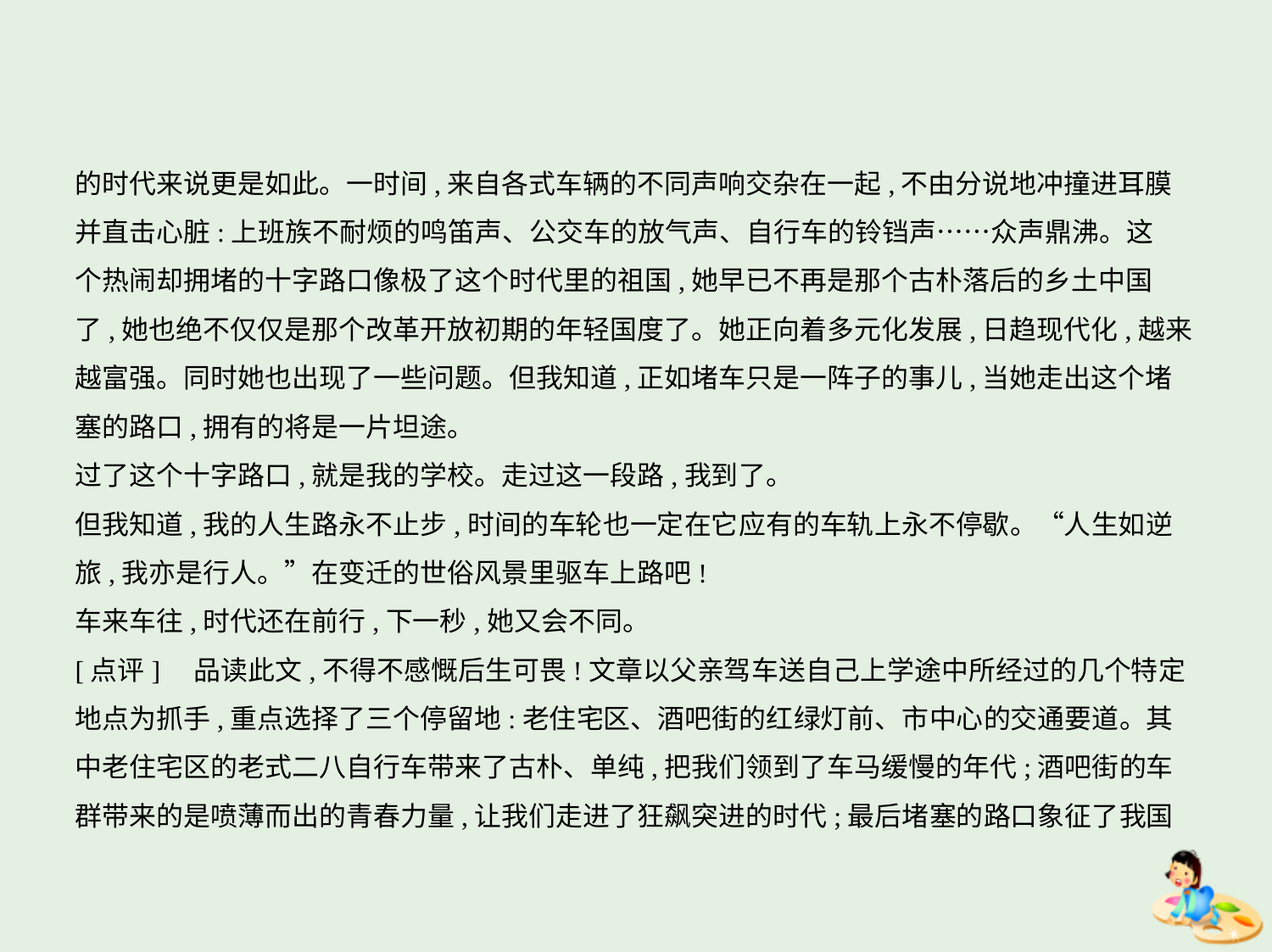

的时代来说更是如此。一时间,来自各式车辆的不同声响交杂在一起,不由分说地冲撞进耳膜
并直击心脏:上班族不耐烦的鸣笛声、公交车的放气声、自行车的铃铛声……众声鼎沸。这
个热闹却拥堵的十字路口像极了这个时代里的祖国,她早已不再是那个古朴落后的乡土中国
了,她也绝不仅仅是那个改革开放初期的年轻国度了。她正向着多元化发展,日趋现代化,越来
越富强。同时她也出现了一些问题。但我知道,正如堵车只是一阵子的事儿,当她走出这个堵
塞的路口,拥有的将是一片坦途。
过了这个十字路口,就是我的学校。走过这一段路,我到了。
但我知道,我的人生路永不止步,时间的车轮也一定在它应有的车轨上永不停歇。“人生如逆
旅,我亦是行人。”在变迁的世俗风景里驱车上路吧!
车来车往,时代还在前行,下一秒,她又会不同。
[点评]　品读此文,不得不感慨后生可畏!文章以父亲驾车送自己上学途中所经过的几个特定
地点为抓手,重点选择了三个停留地:老住宅区、酒吧街的红绿灯前、市中心的交通要道。其
中老住宅区的老式二八自行车带来了古朴、单纯,把我们领到了车马缓慢的年代;酒吧街的车
群带来的是喷薄而出的青春力量,让我们走进了狂飙突进的时代;最后堵塞的路口象征了我国